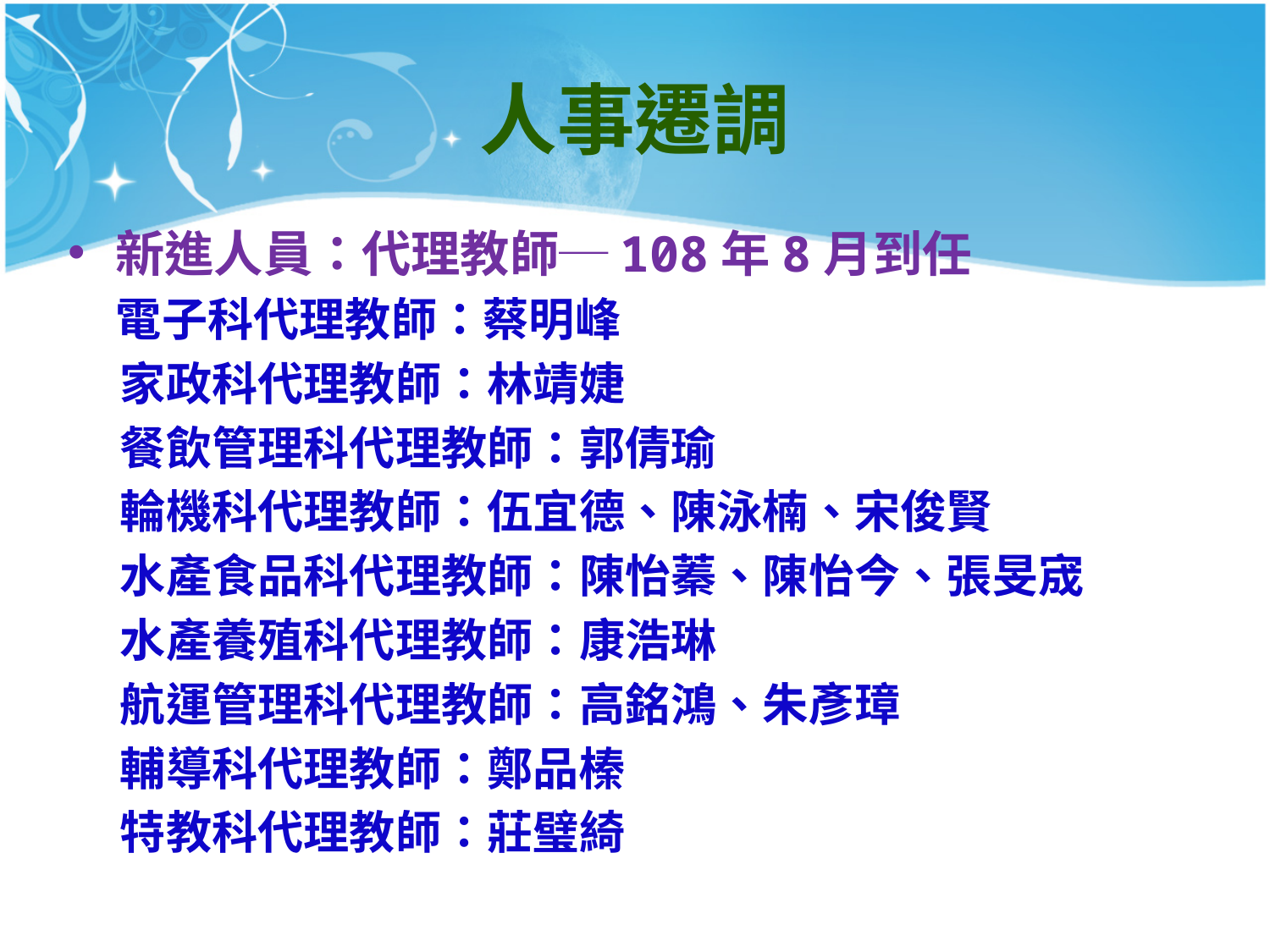

# 人事遷調
新進人員：代理教師─108年8月到任
    電子科代理教師：蔡明峰
    家政科代理教師：林靖婕
    餐飲管理科代理教師：郭倩瑜
    輪機科代理教師：伍宜德、陳泳楠、宋俊賢
    水產食品科代理教師：陳怡蓁、陳怡今、張旻宬
    水產養殖科代理教師：康浩琳
    航運管理科代理教師：高銘鴻、朱彥璋
    輔導科代理教師：鄭品榛
    特教科代理教師：莊璧綺